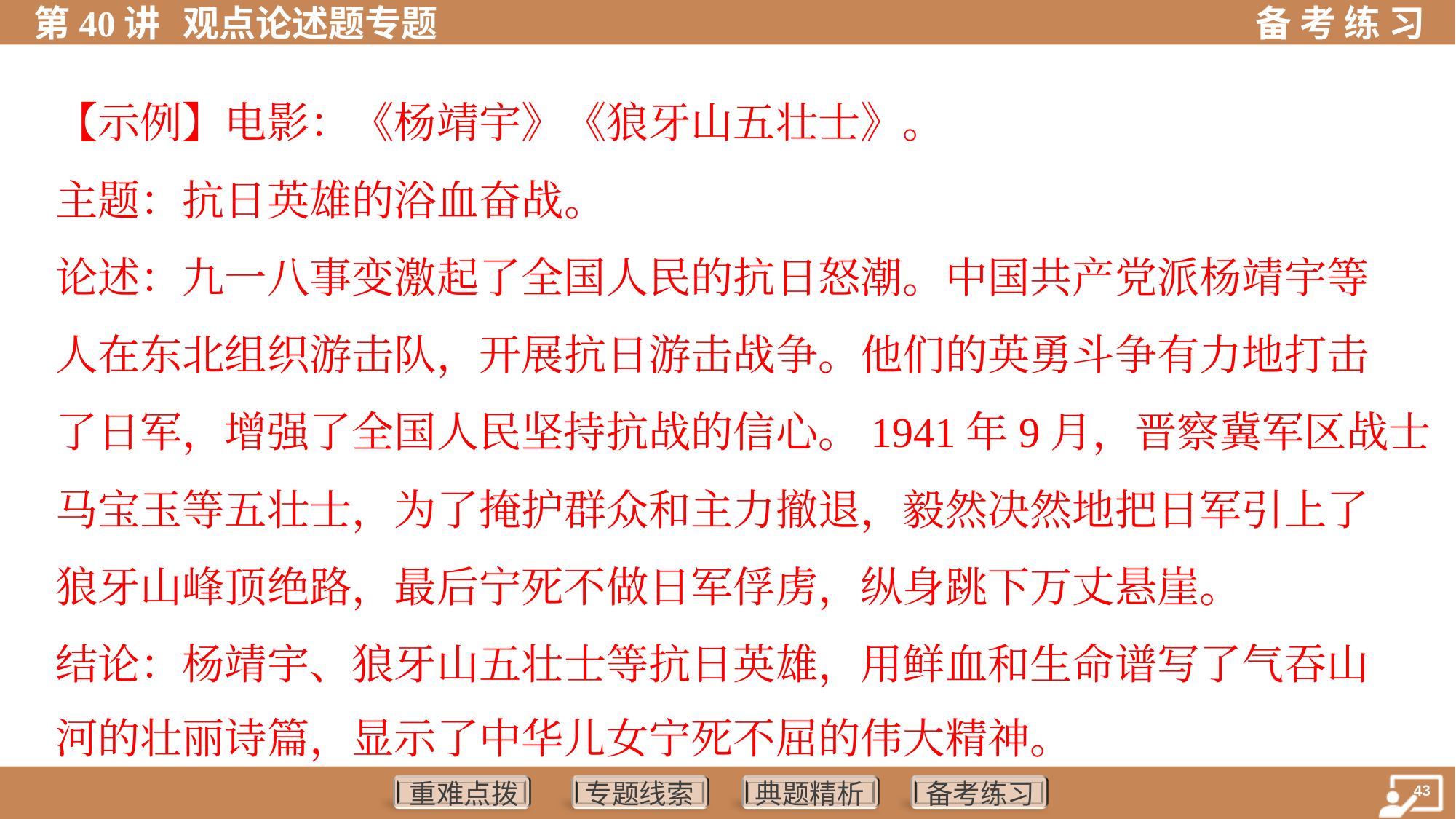

【示例】电影：《杨靖宇》《狼牙山五壮士》。
主题：抗日英雄的浴血奋战。
论述：九一八事变激起了全国人民的抗日怒潮。中国共产党派杨靖宇等
人在东北组织游击队，开展抗日游击战争。他们的英勇斗争有力地打击
了日军，增强了全国人民坚持抗战的信心。1941年9月，晋察冀军区战士
马宝玉等五壮士，为了掩护群众和主力撤退，毅然决然地把日军引上了
狼牙山峰顶绝路，最后宁死不做日军俘虏，纵身跳下万丈悬崖。
结论：杨靖宇、狼牙山五壮士等抗日英雄，用鲜血和生命谱写了气吞山
河的壮丽诗篇，显示了中华儿女宁死不屈的伟大精神。